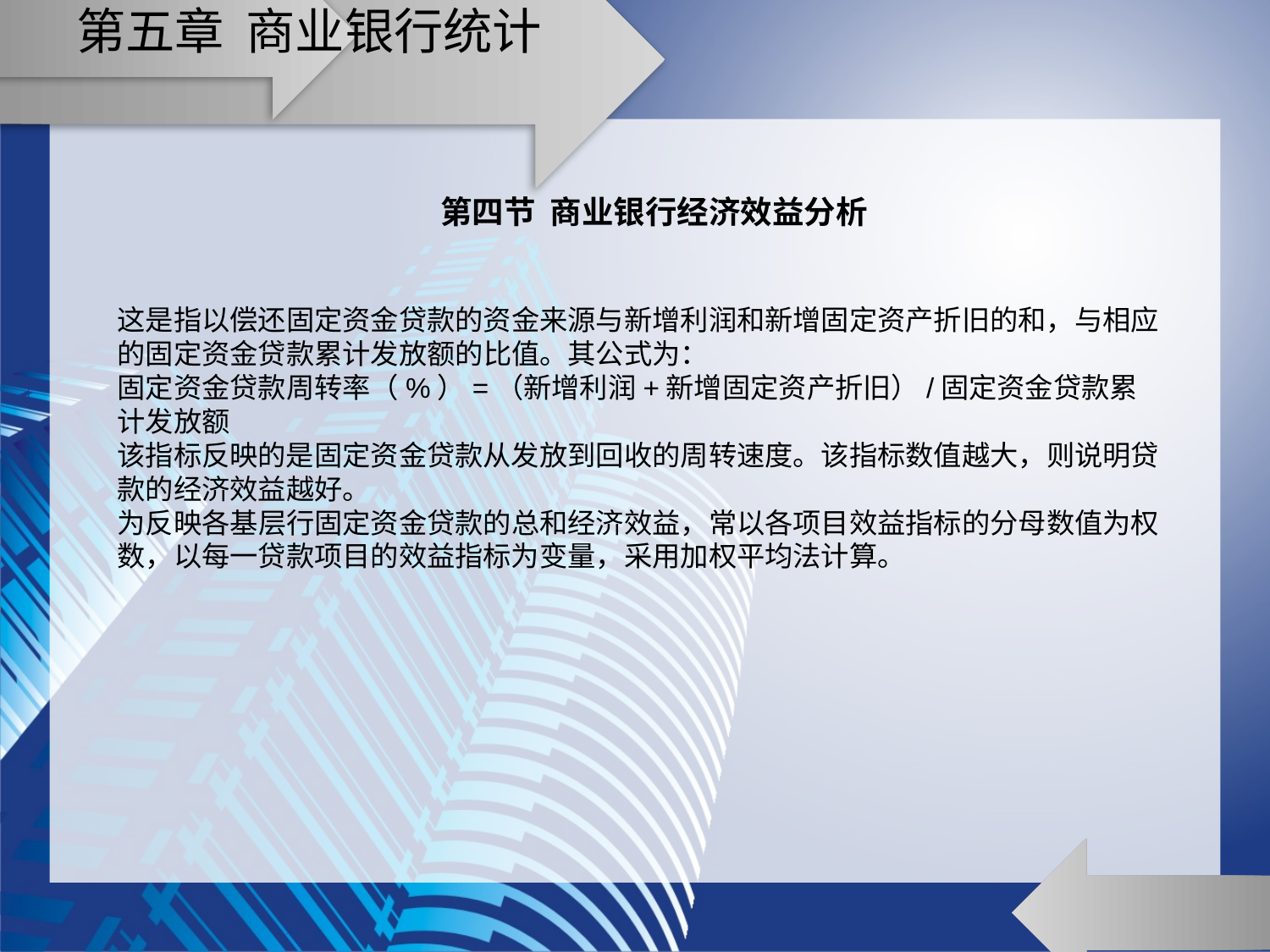

# 第五章  商业银行统计
第四节  商业银行经济效益分析
这是指以偿还固定资金贷款的资金来源与新增利润和新增固定资产折旧的和，与相应的固定资金贷款累计发放额的比值。其公式为：
固定资金贷款周转率（%）=（新增利润+新增固定资产折旧）/固定资金贷款累计发放额
该指标反映的是固定资金贷款从发放到回收的周转速度。该指标数值越大，则说明贷款的经济效益越好。
为反映各基层行固定资金贷款的总和经济效益，常以各项目效益指标的分母数值为权数，以每一贷款项目的效益指标为变量，采用加权平均法计算。